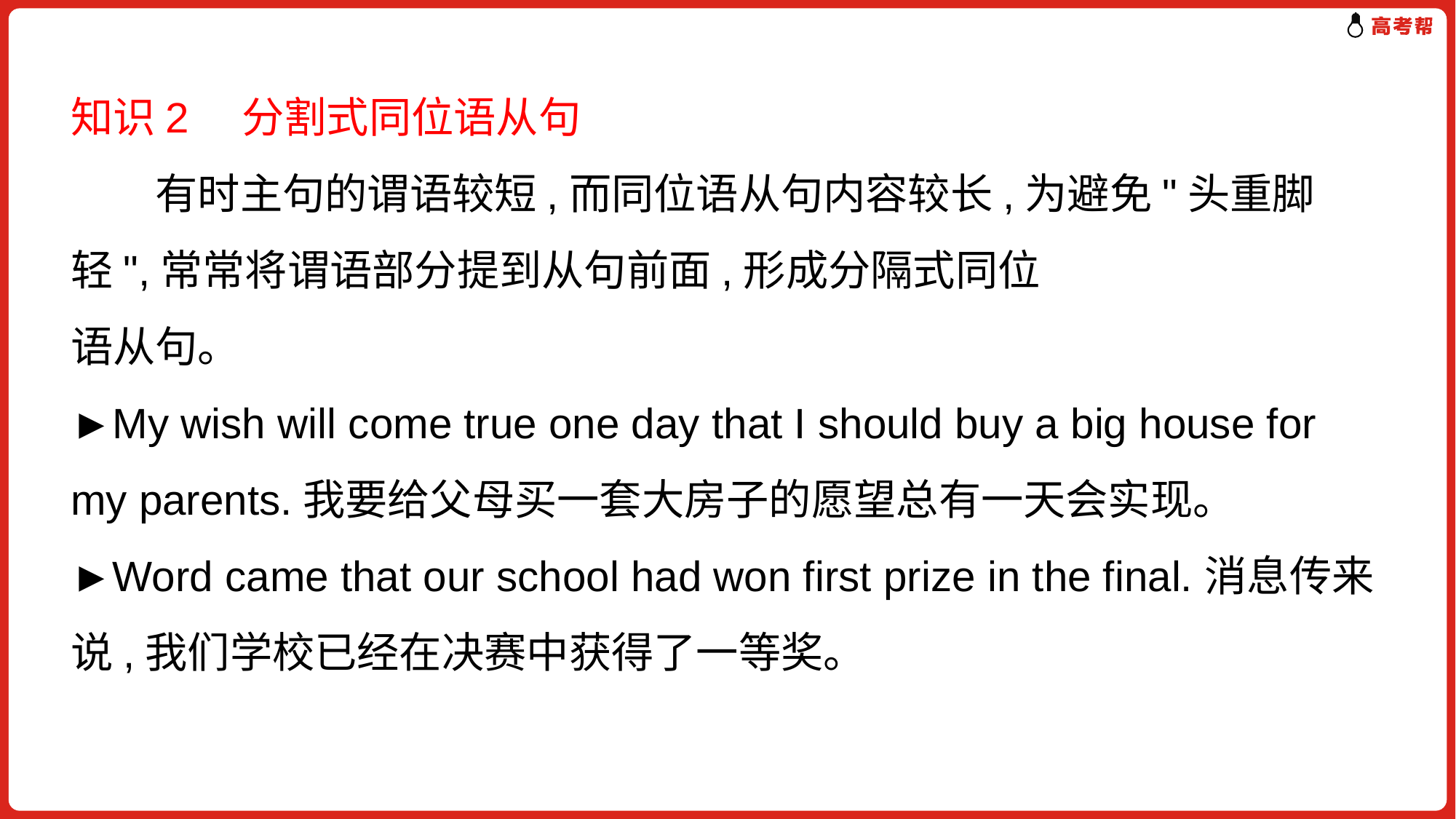

知识2　分割式同位语从句
　　有时主句的谓语较短,而同位语从句内容较长,为避免"头重脚轻",常常将谓语部分提到从句前面,形成分隔式同位
语从句。
►My wish will come true one day that I should buy a big house for my parents.我要给父母买一套大房子的愿望总有一天会实现。
►Word came that our school had won first prize in the final.消息传来说,我们学校已经在决赛中获得了一等奖。